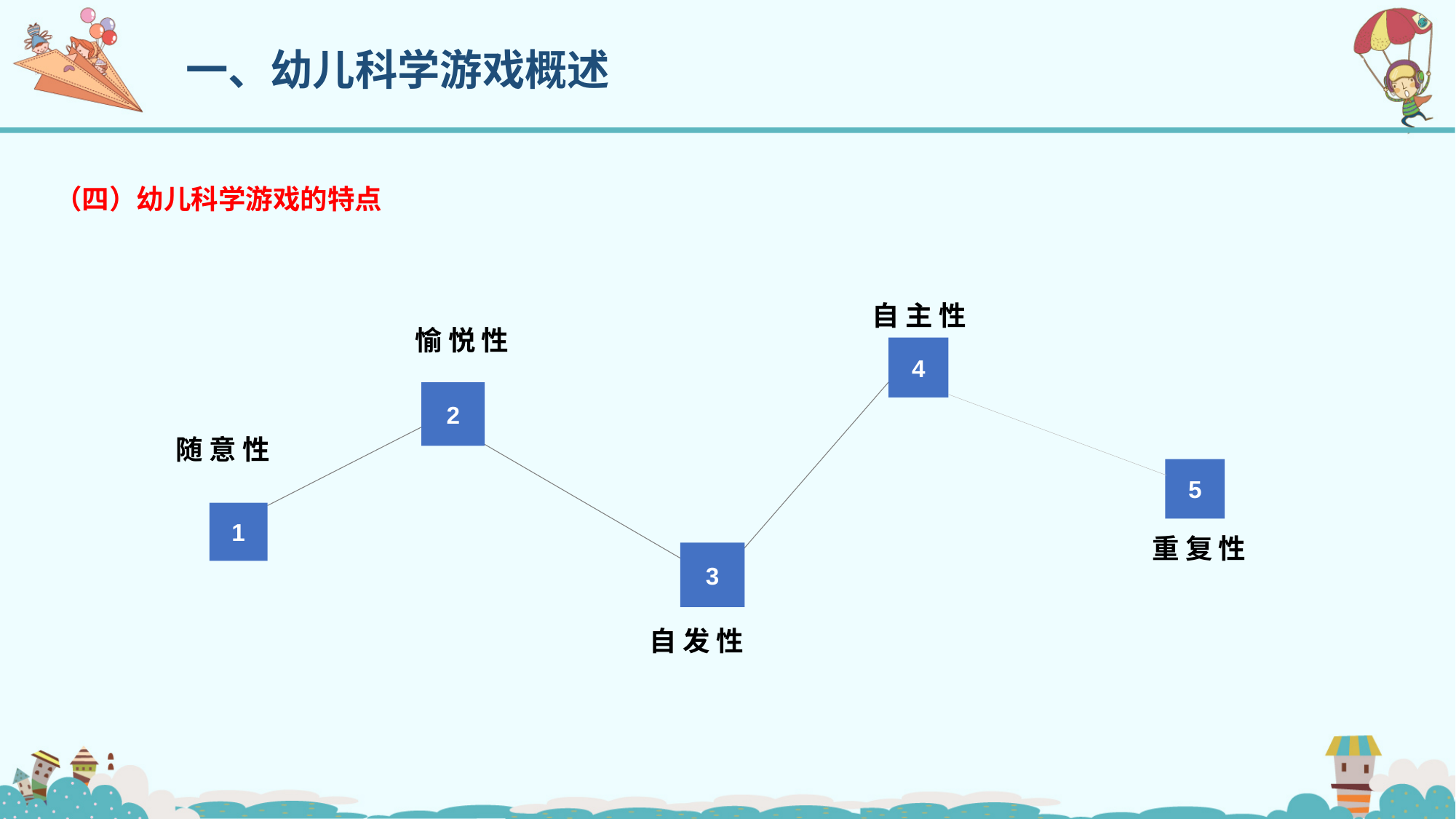

一、幼儿科学游戏概述

（四）幼儿科学游戏的特点
自 主 性
 愉 悦 性
4
2
5
1
3
随 意 性
重 复 性
自 发 性